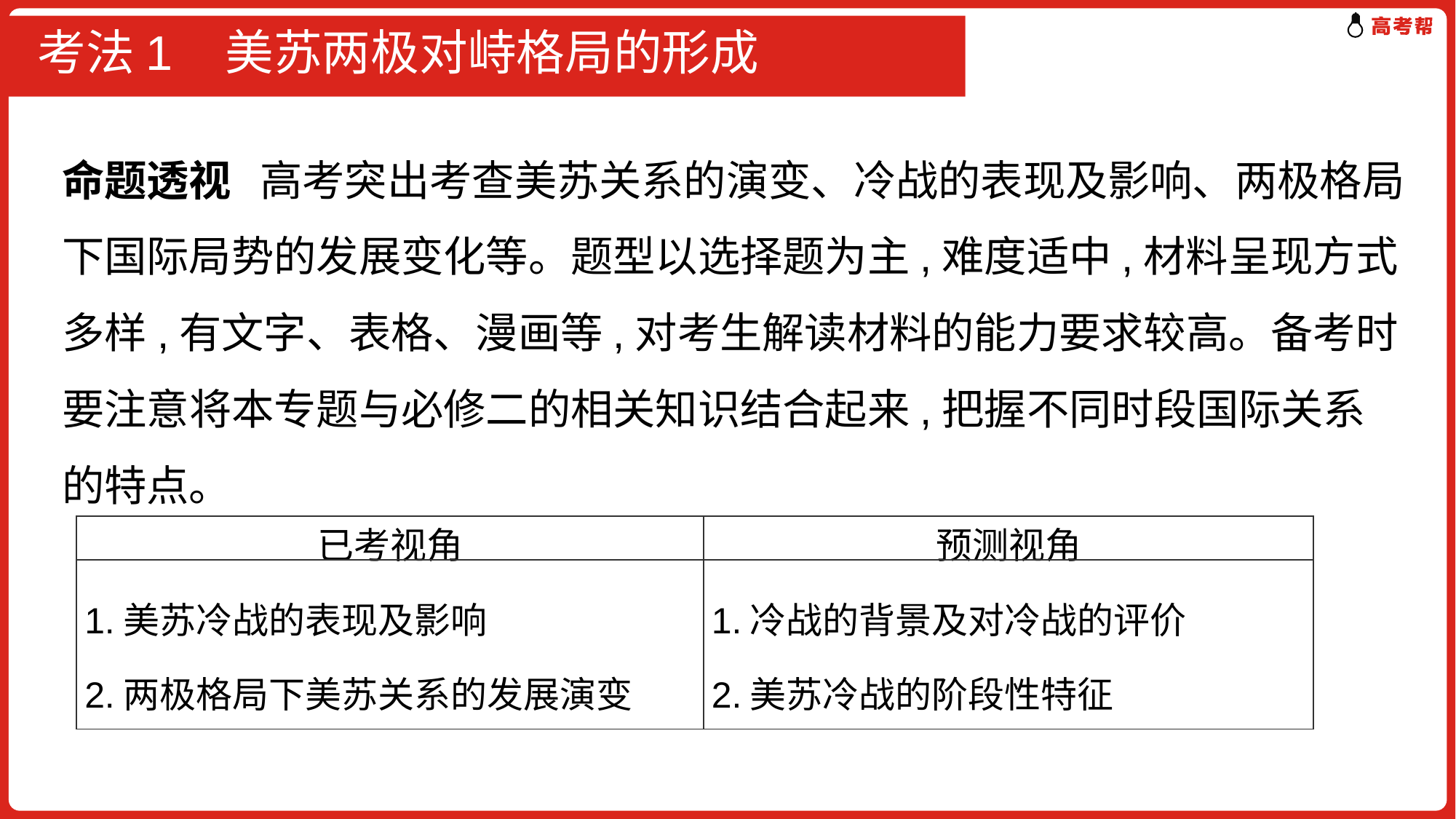

# 考法1   美苏两极对峙格局的形成
命题透视   高考突出考查美苏关系的演变、冷战的表现及影响、两极格局下国际局势的发展变化等。题型以选择题为主,难度适中,材料呈现方式多样,有文字、表格、漫画等,对考生解读材料的能力要求较高。备考时要注意将本专题与必修二的相关知识结合起来,把握不同时段国际关系的特点。
| 已考视角 | 预测视角 |
| --- | --- |
| 1.美苏冷战的表现及影响 2.两极格局下美苏关系的发展演变 | 1.冷战的背景及对冷战的评价 2.美苏冷战的阶段性特征 |